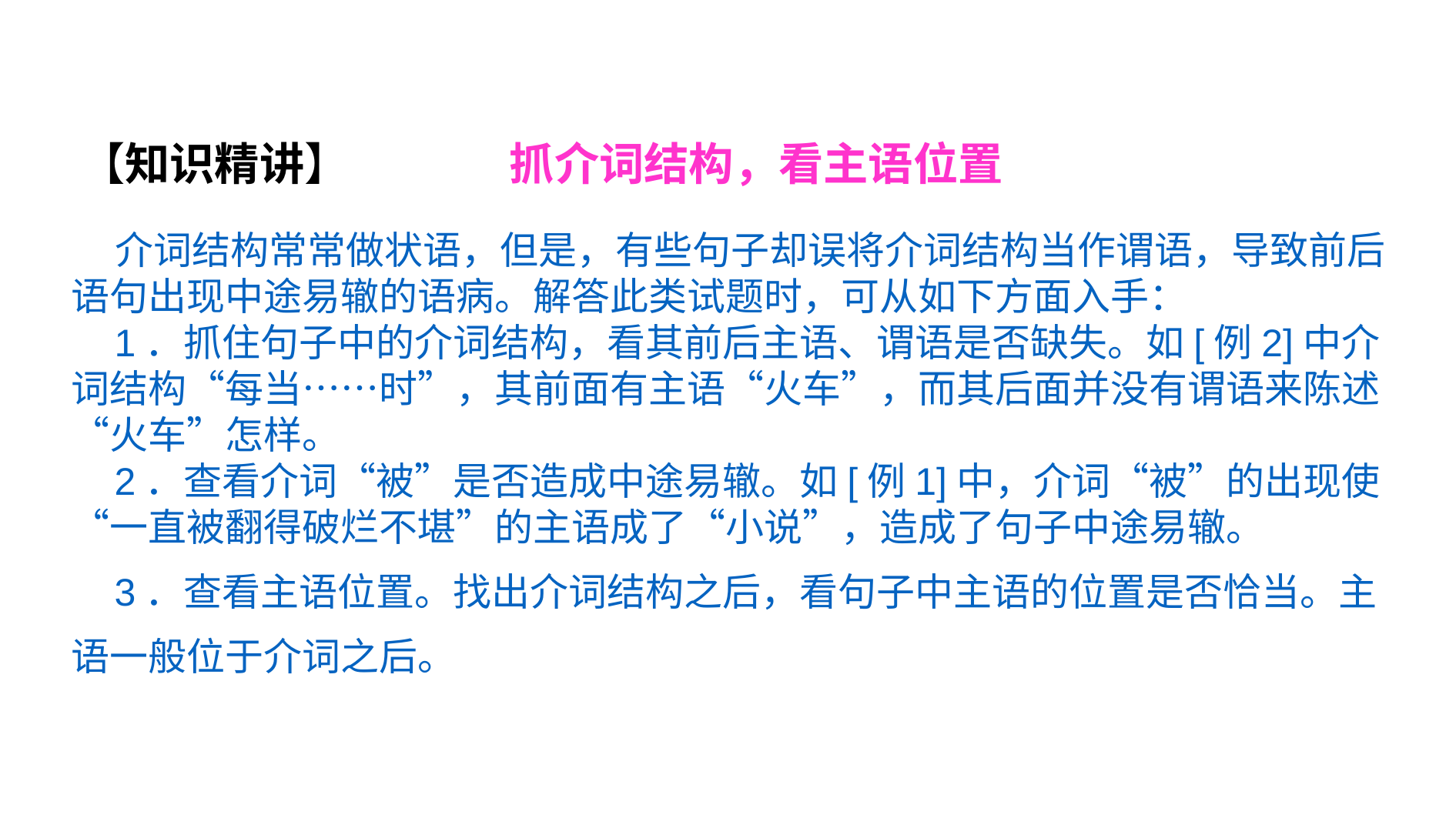

【知识精讲】                抓介词结构，看主语位置
    介词结构常常做状语，但是，有些句子却误将介词结构当作谓语，导致前后语句出现中途易辙的语病。解答此类试题时，可从如下方面入手：
    1．抓住句子中的介词结构，看其前后主语、谓语是否缺失。如[例2]中介词结构“每当……时”，其前面有主语“火车”，而其后面并没有谓语来陈述“火车”怎样。
    2．查看介词“被”是否造成中途易辙。如[例1]中，介词“被”的出现使“一直被翻得破烂不堪”的主语成了“小说”，造成了句子中途易辙。
    3．查看主语位置。找出介词结构之后，看句子中主语的位置是否恰当。主语一般位于介词之后。